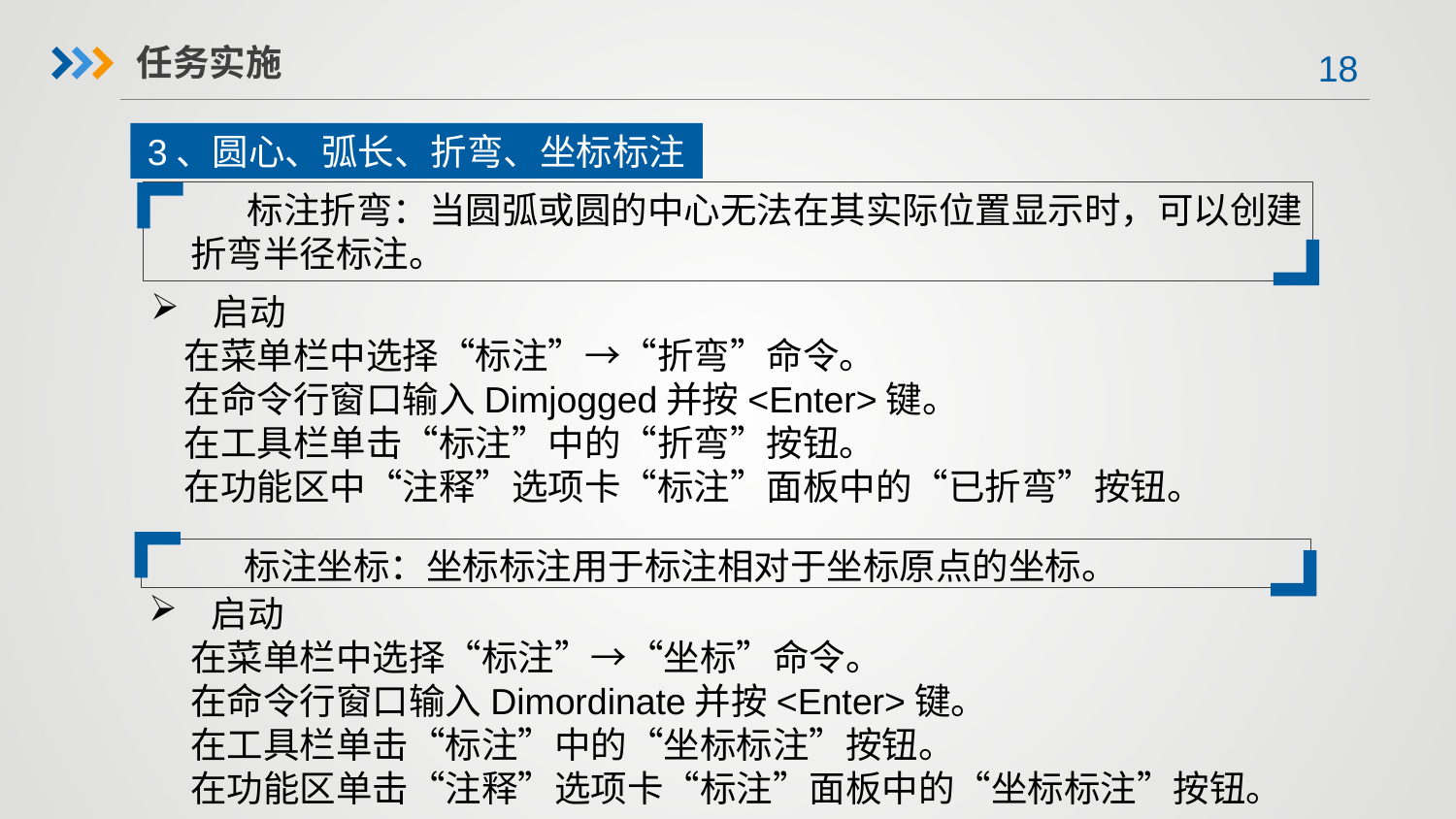

任务实施
3、圆心、弧长、折弯、坐标标注

标注折弯：当圆弧或圆的中心无法在其实际位置显示时，可以创建折弯半径标注。

 启动
   在菜单栏中选择“标注”→“折弯”命令。
   在命令行窗口输入Dimjogged并按<Enter>键。
   在工具栏单击“标注”中的“折弯”按钮。
   在功能区中“注释”选项卡“标注”面板中的“已折弯”按钮。

标注坐标：坐标标注用于标注相对于坐标原点的坐标。

 启动
    在菜单栏中选择“标注”→“坐标”命令。
    在命令行窗口输入Dimordinate并按<Enter>键。
    在工具栏单击“标注”中的“坐标标注”按钮。
    在功能区单击“注释”选项卡“标注”面板中的“坐标标注”按钮。